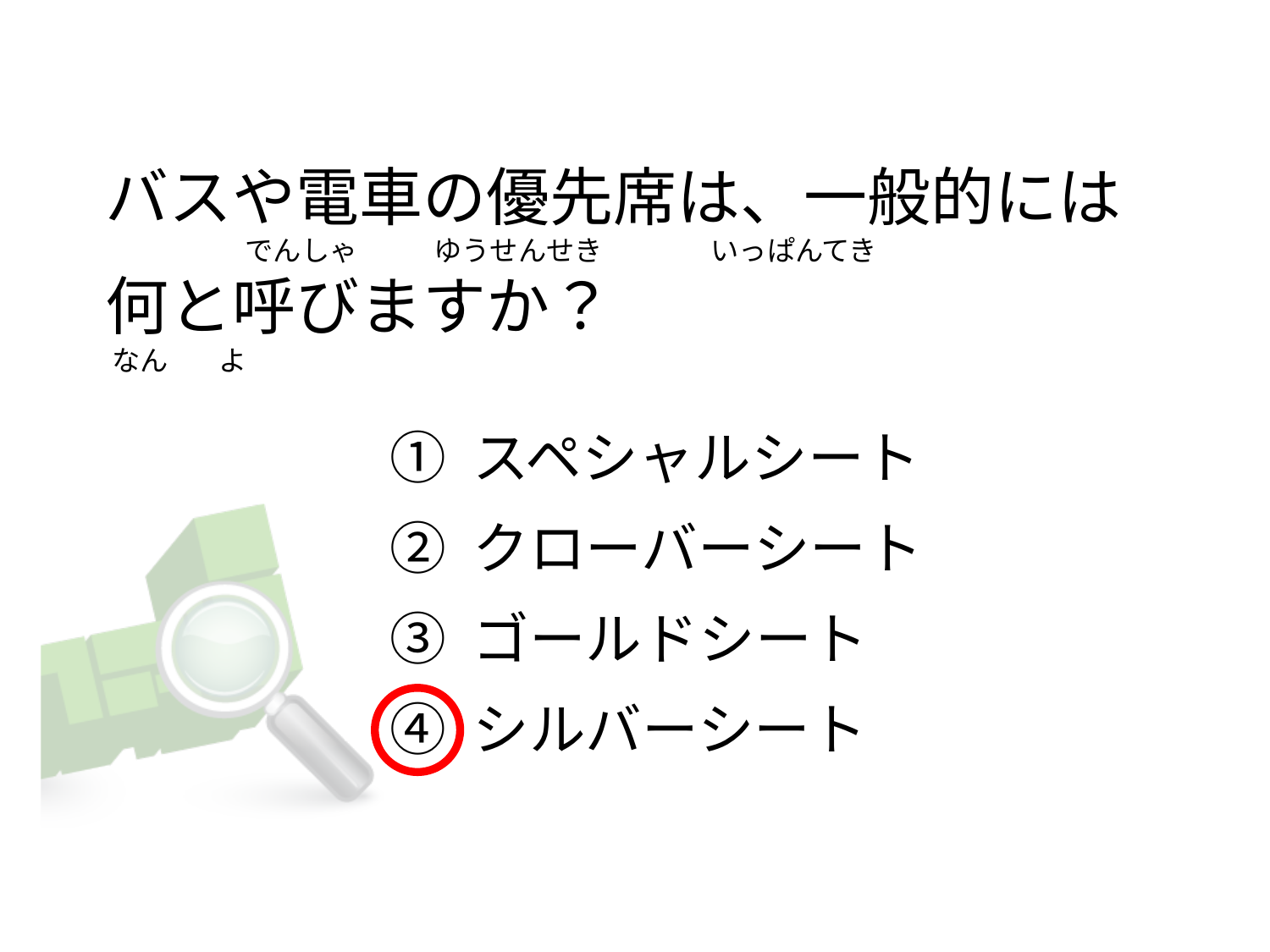

# バスや電車の優先席は、一般的には                       でんしゃ            ゆうせんせき                 いっぱんてき 何と呼びますか？  なん        よ
① スペシャルシート
② クローバーシート
③ ゴールドシート
④ シルバーシート